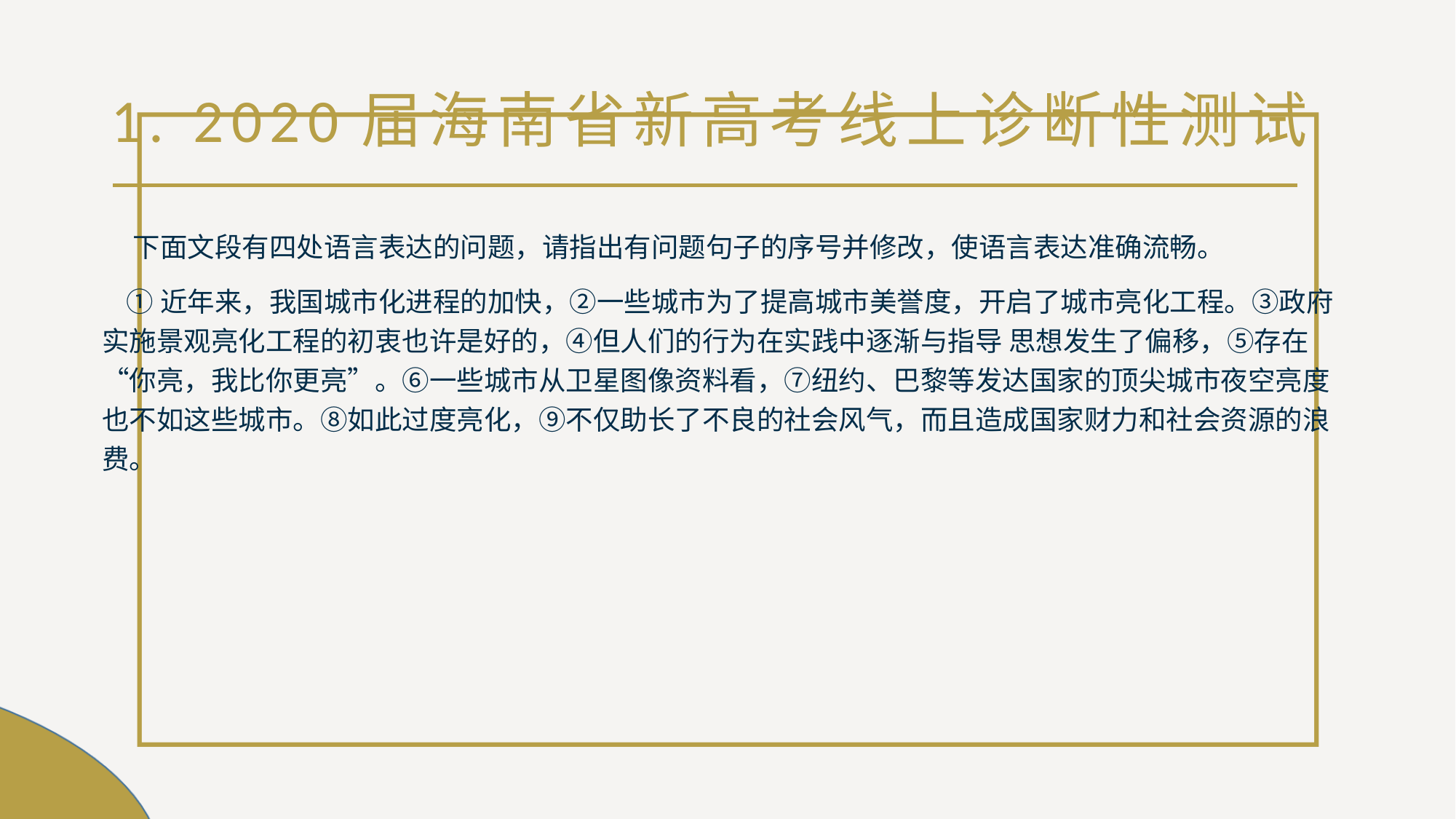

# 1. 2020届海南省新高考线上诊断性测试
    下面文段有四处语言表达的问题，请指出有问题句子的序号并修改，使语言表达准确流畅。
    ①近年来，我国城市化进程的加快，②一些城市为了提高城市美誉度，开启了城市亮化工程。③政府实施景观亮化工程的初衷也许是好的，④但人们的行为在实践中逐渐与指导 思想发生了偏移，⑤存在“你亮，我比你更亮”。⑥一些城市从卫星图像资料看，⑦纽约、巴黎等发达国家的顶尖城市夜空亮度也不如这些城市。⑧如此过度亮化，⑨不仅助长了不良的社会风气，而且造成国家财力和社会资源的浪费。